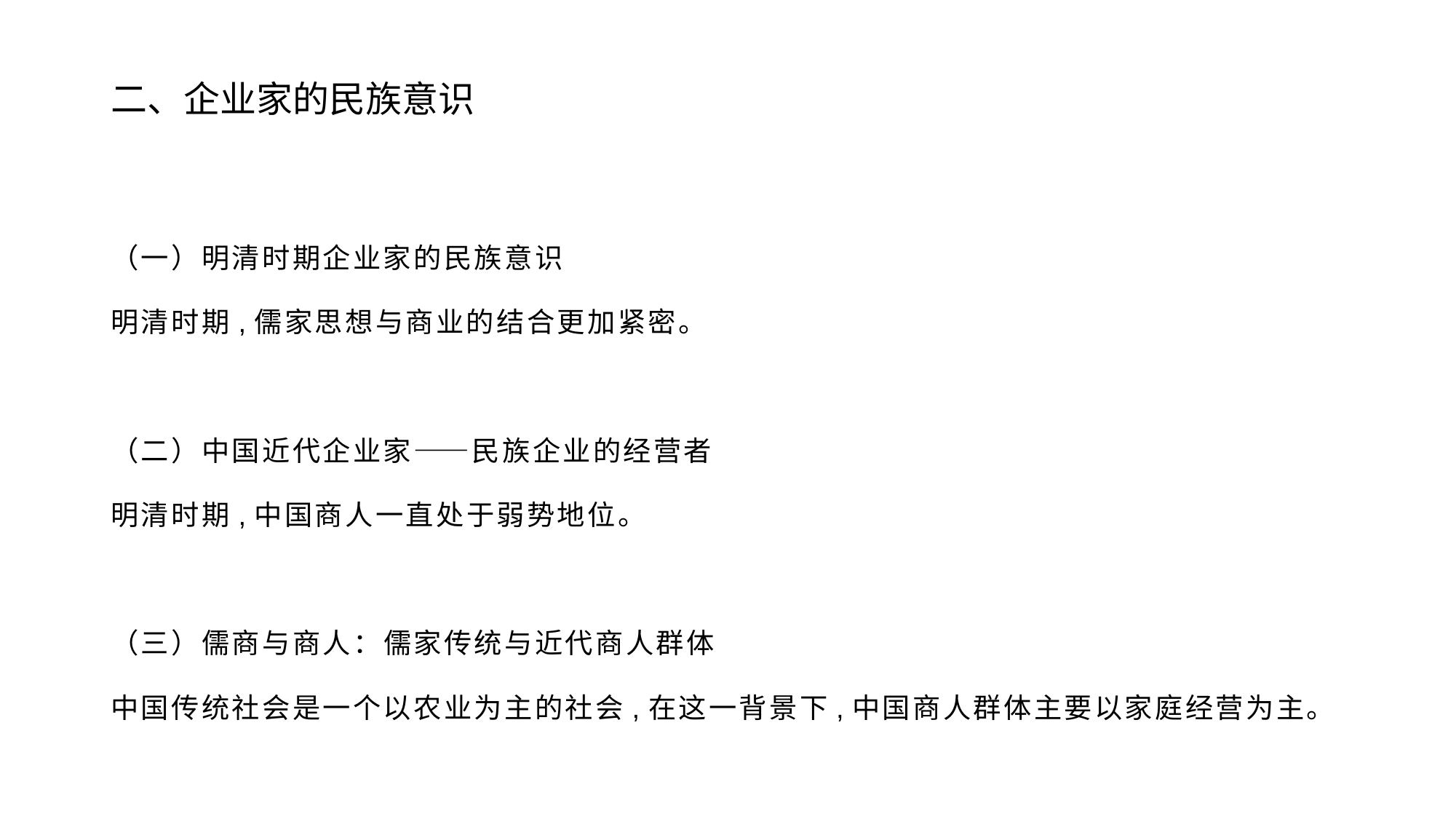

# 二、企业家的民族意识
（一）明清时期企业家的民族意识
明清时期,儒家思想与商业的结合更加紧密。

（二）中国近代企业家——民族企业的经营者
明清时期,中国商人一直处于弱势地位。

（三）儒商与商人：儒家传统与近代商人群体
中国传统社会是一个以农业为主的社会,在这一背景下,中国商人群体主要以家庭经营为主。